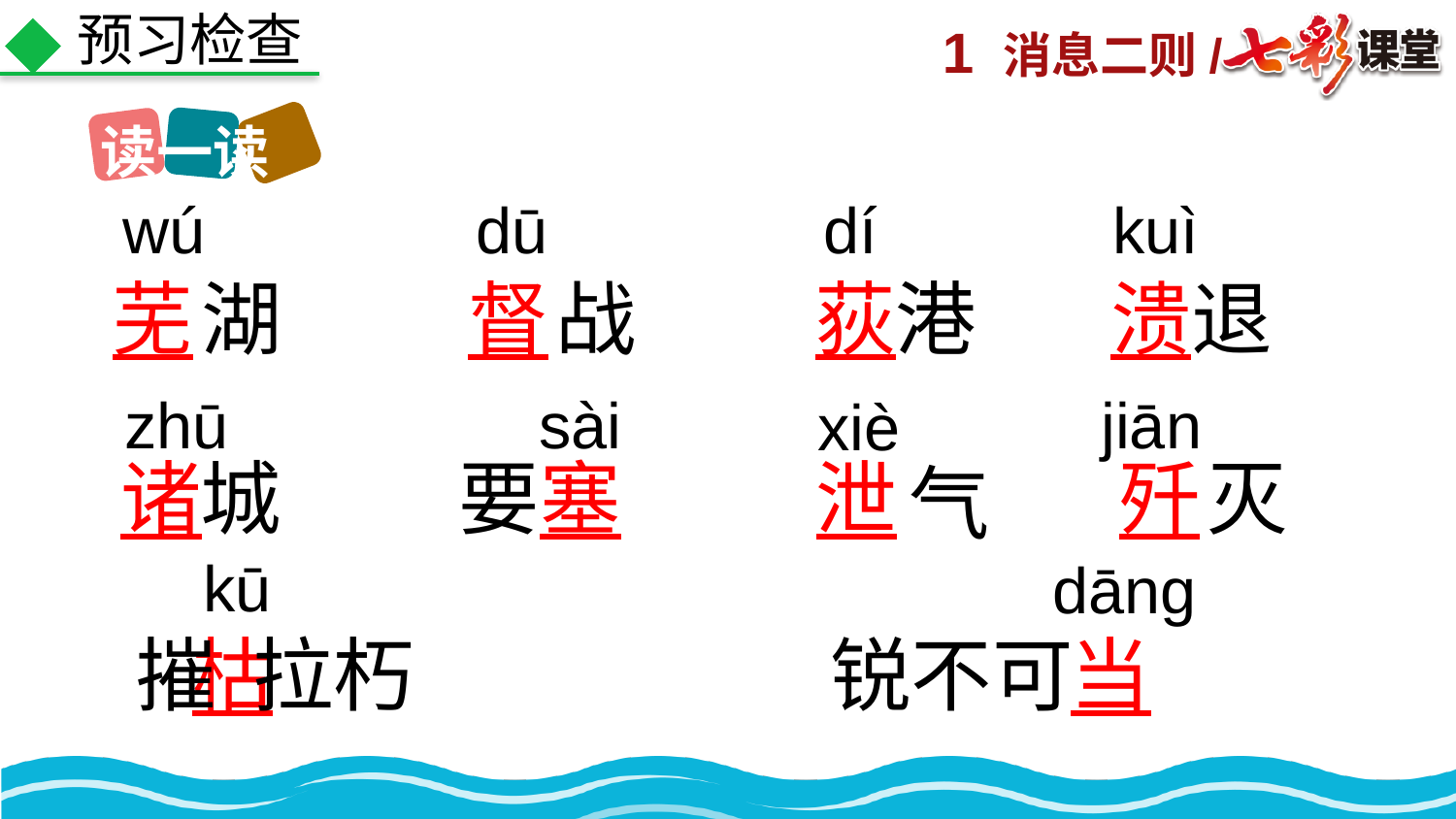

预习检查

读一读

wú
dū
dí
kuì
芜
湖
督
战
荻
港
溃
退
zhū
sài
jiān
xiè
诸
城
要
塞
泄
歼
灭
气
kū
dānɡ
摧  拉朽
枯
锐不可
当